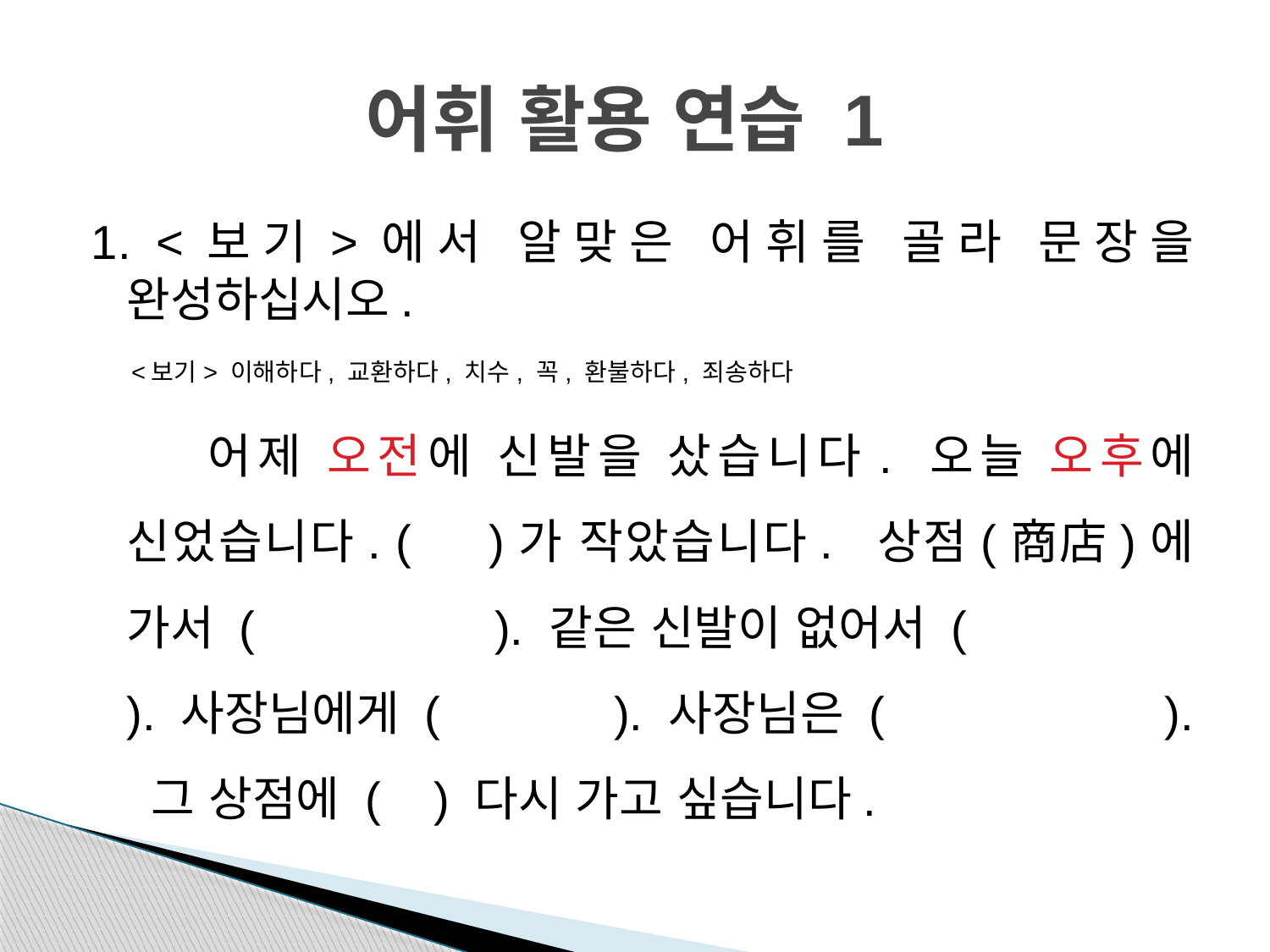

# 어휘 활용 연습 1
1. <보기>에서 알맞은 어휘를 골라 문장을 완성하십시오.
   <보기> 이해하다, 교환하다, 치수, 꼭, 환불하다, 죄송하다
     어제 오전에 신발을 샀습니다. 오늘 오후에 신었습니다. (     )가 작았습니다.  상점(商店)에 가서 (                  ). 같은 신발이 없어서 (                  ). 사장님에게 (             ). 사장님은 (                     ).  그 상점에 (    ) 다시 가고 싶습니다.